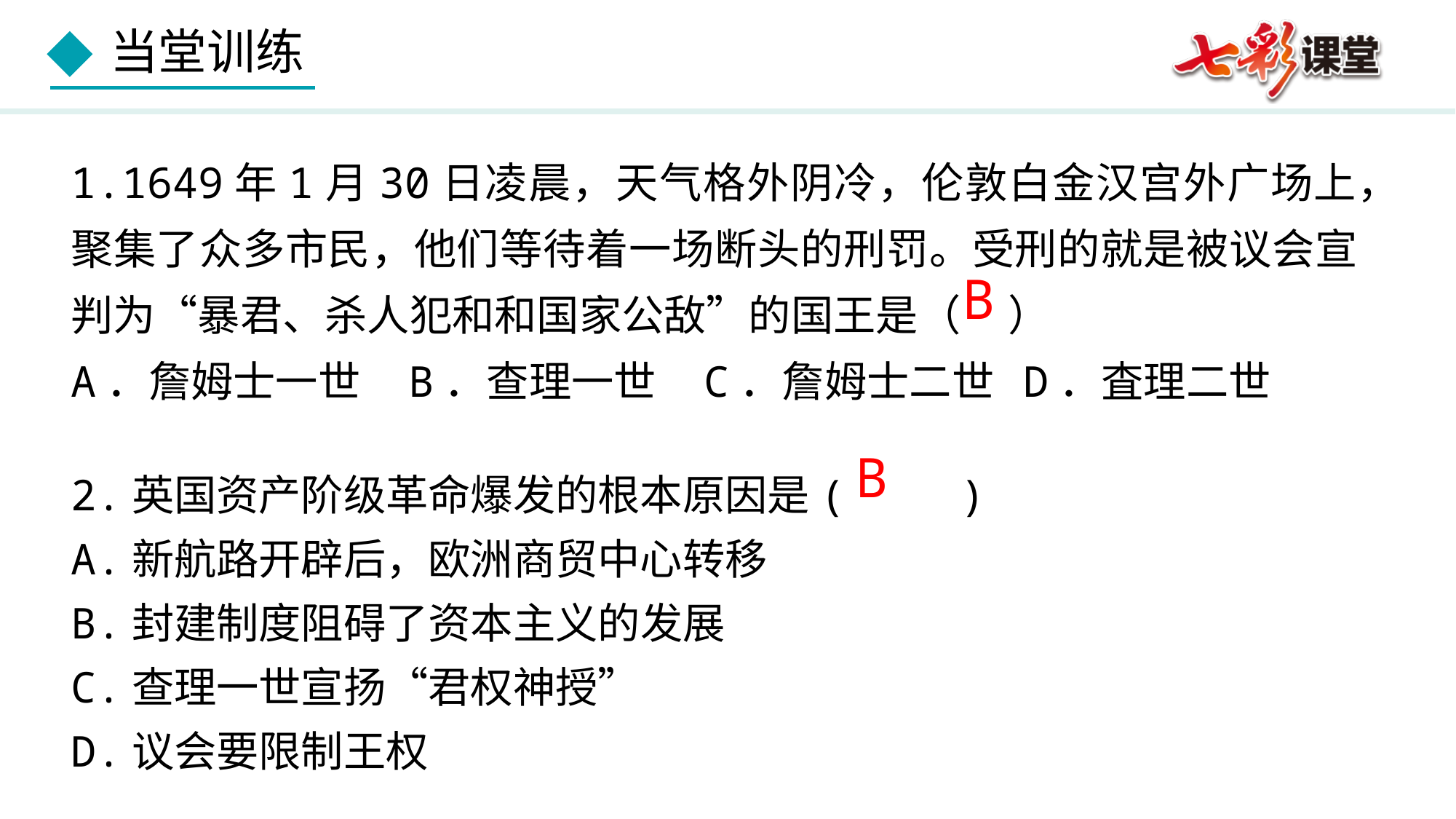

1.1649年1月30日凌晨，天气格外阴冷，伦敦白金汉宫外广场上，聚集了众多市民，他们等待着一场断头的刑罚。受刑的就是被议会宣判为“暴君、杀人犯和和国家公敌”的国王是（     ）
A．詹姆士一世    B．查理一世    C．詹姆士二世  D．査理二世
B
2.英国资产阶级革命爆发的根本原因是(　 　)
A.新航路开辟后，欧洲商贸中心转移
B.封建制度阻碍了资本主义的发展
C.查理一世宣扬“君权神授”
D.议会要限制王权
B